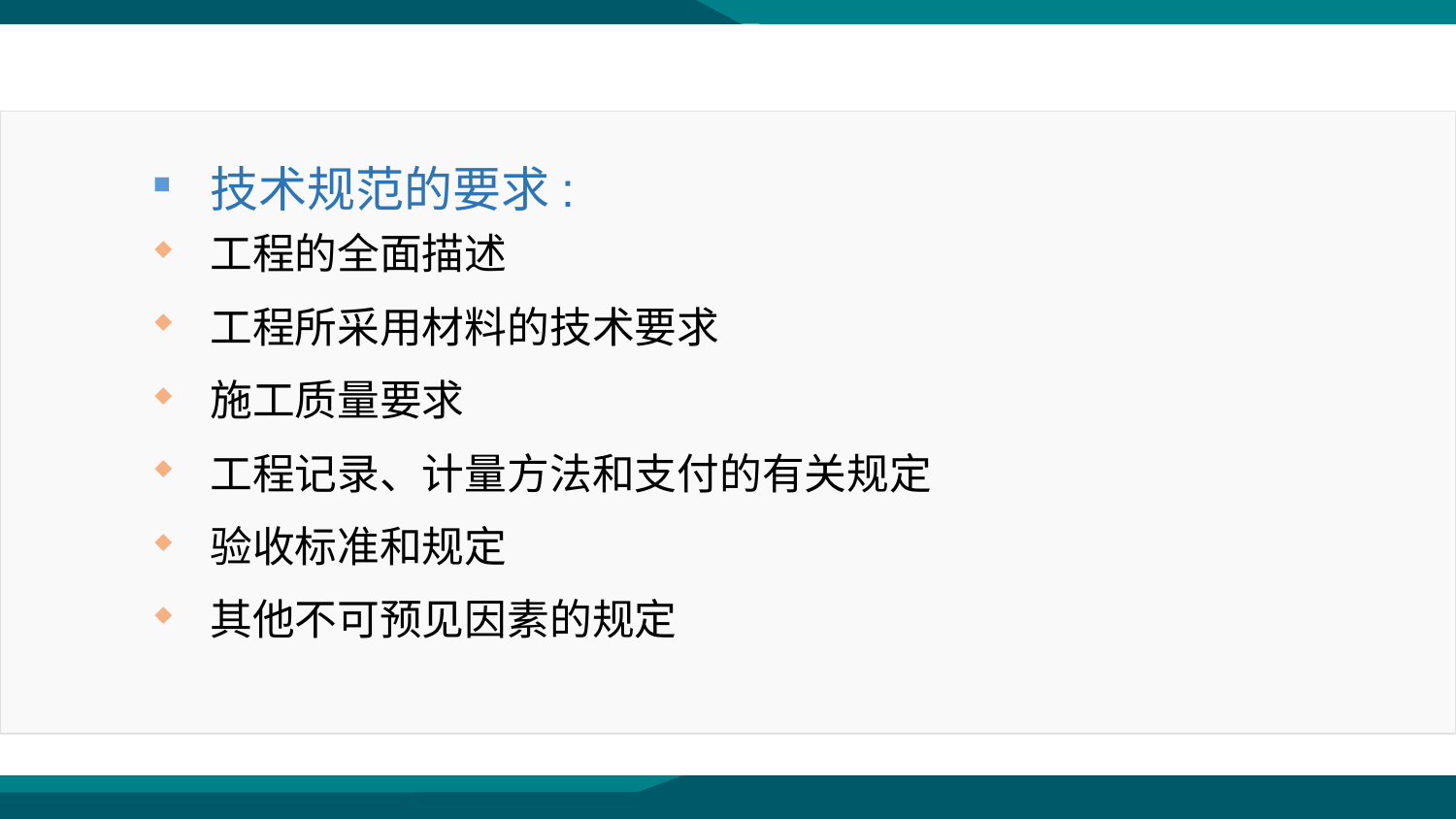

技术规范的要求:
工程的全面描述
工程所采用材料的技术要求
施工质量要求
工程记录、计量方法和支付的有关规定
验收标准和规定
其他不可预见因素的规定